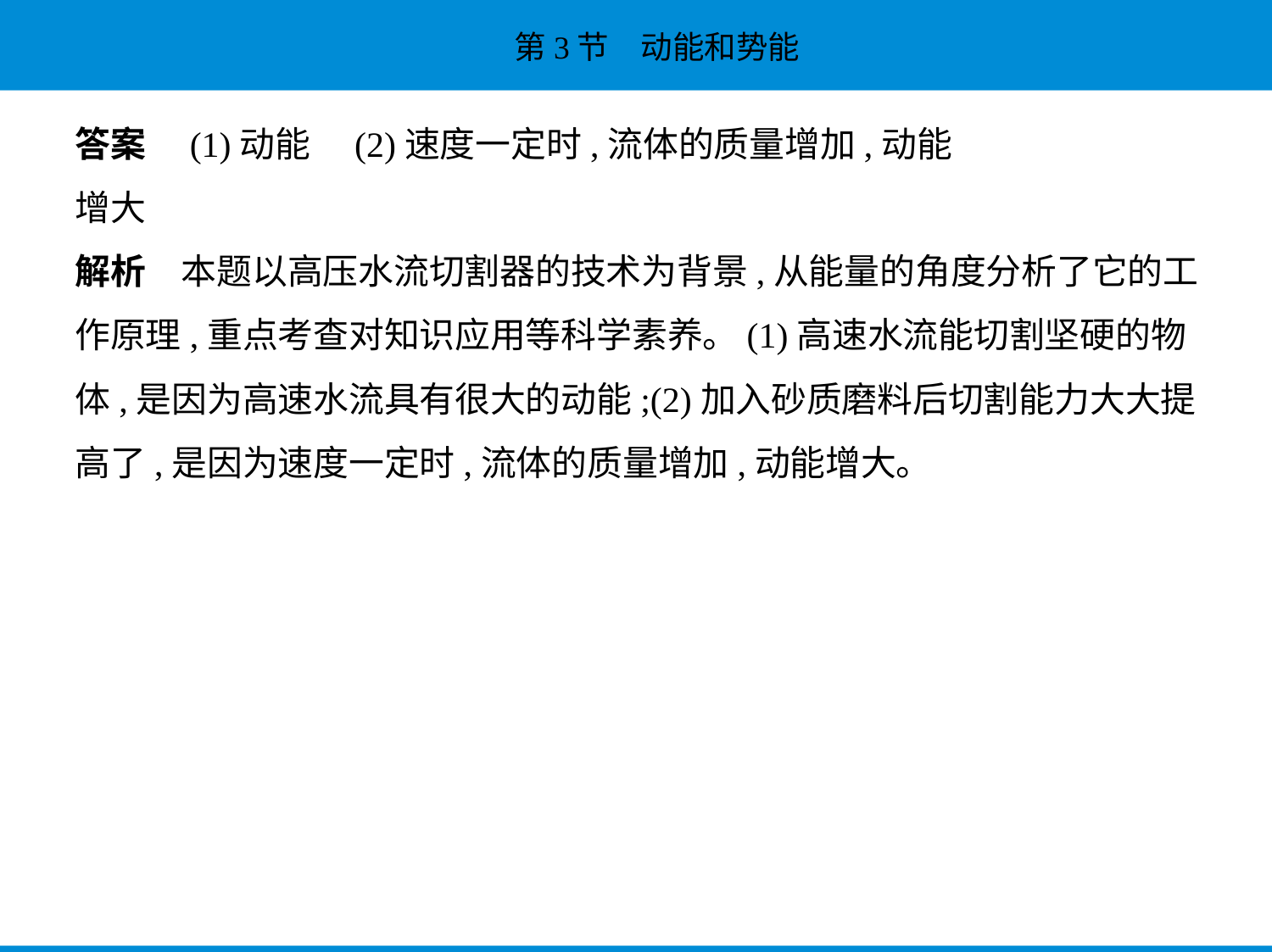

答案　(1)动能　(2)速度一定时,流体的质量增加,动能
增大
解析　本题以高压水流切割器的技术为背景,从能量的角度分析了它的工
作原理,重点考查对知识应用等科学素养。(1)高速水流能切割坚硬的物
体,是因为高速水流具有很大的动能;(2)加入砂质磨料后切割能力大大提
高了,是因为速度一定时,流体的质量增加,动能增大。